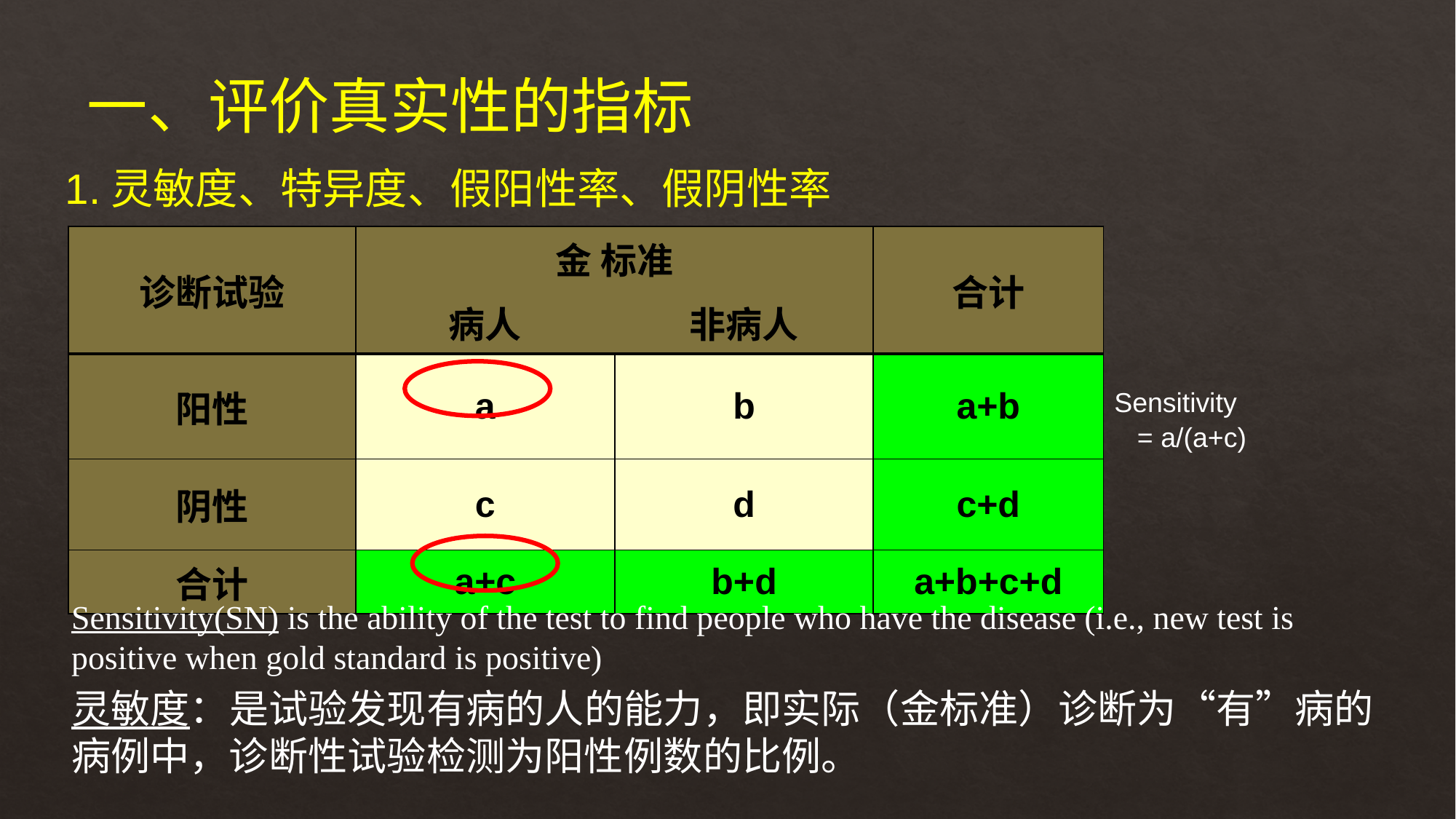

一、评价真实性的指标

1.灵敏度、特异度、假阳性率、假阴性率
| 诊断试验 | 金 标准 |  | 合计 |
| --- | --- | --- | --- |
|  | 病人 | 非病人 |  |
| 阳性 | a | b | a+b |
| 阴性 | c | d | c+d |
| 合计 | a+c | b+d | a+b+c+d |

Sensitivity
   = a/(a+c)

Sensitivity(SN) is the ability of the test to find people who have the disease (i.e., new test is positive when gold standard is positive)
灵敏度：是试验发现有病的人的能力，即实际（金标准）诊断为“有”病的病例中，诊断性试验检测为阳性例数的比例。